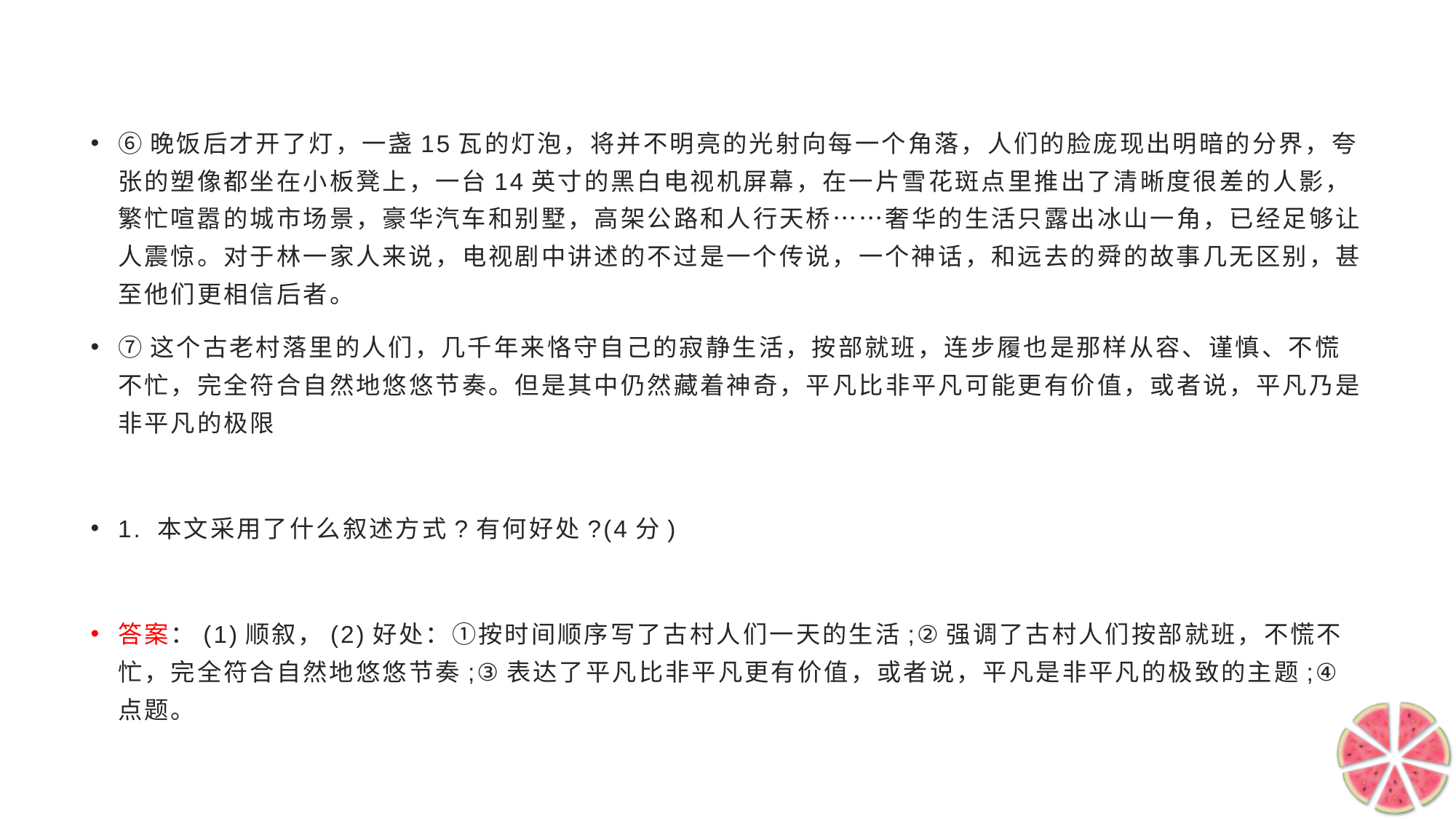

#
⑥晚饭后才开了灯，一盏15瓦的灯泡，将并不明亮的光射向每一个角落，人们的脸庞现出明暗的分界，夸张的塑像都坐在小板凳上，一台14英寸的黑白电视机屏幕，在一片雪花斑点里推出了清晰度很差的人影，繁忙喧嚣的城市场景，豪华汽车和别墅，高架公路和人行天桥……奢华的生活只露出冰山一角，已经足够让人震惊。对于林一家人来说，电视剧中讲述的不过是一个传说，一个神话，和远去的舜的故事几无区别，甚至他们更相信后者。
⑦这个古老村落里的人们，几千年来恪守自己的寂静生活，按部就班，连步履也是那样从容、谨慎、不慌不忙，完全符合自然地悠悠节奏。但是其中仍然藏着神奇，平凡比非平凡可能更有价值，或者说，平凡乃是非平凡的极限

1. 本文采用了什么叙述方式?有何好处?(4分)

答案：(1)顺叙，(2)好处：①按时间顺序写了古村人们一天的生活;②强调了古村人们按部就班，不慌不忙，完全符合自然地悠悠节奏;③表达了平凡比非平凡更有价值，或者说，平凡是非平凡的极致的主题;④点题。